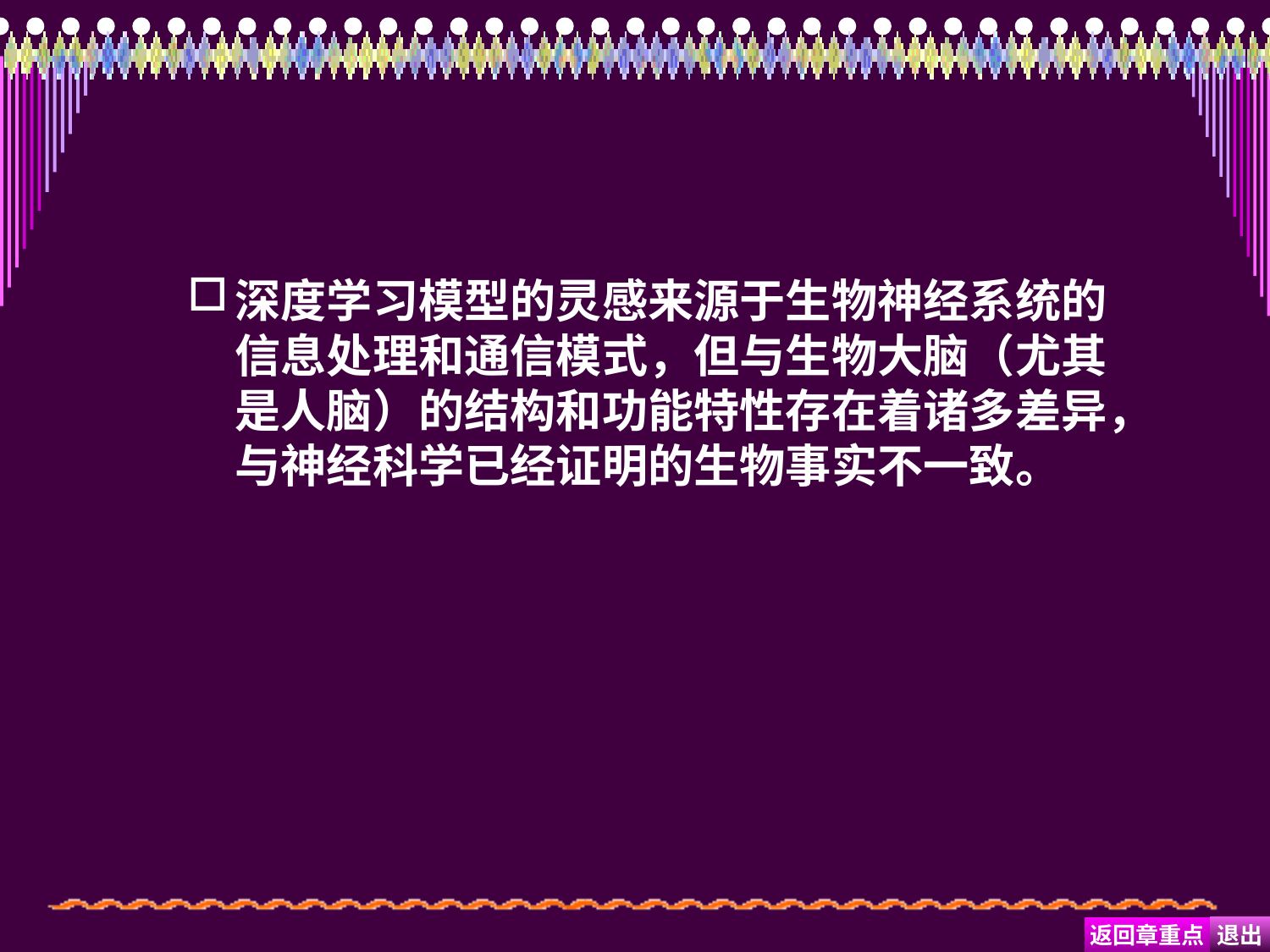

#
深度学习模型的灵感来源于生物神经系统的信息处理和通信模式，但与生物大脑（尤其是人脑）的结构和功能特性存在着诸多差异，与神经科学已经证明的生物事实不一致。